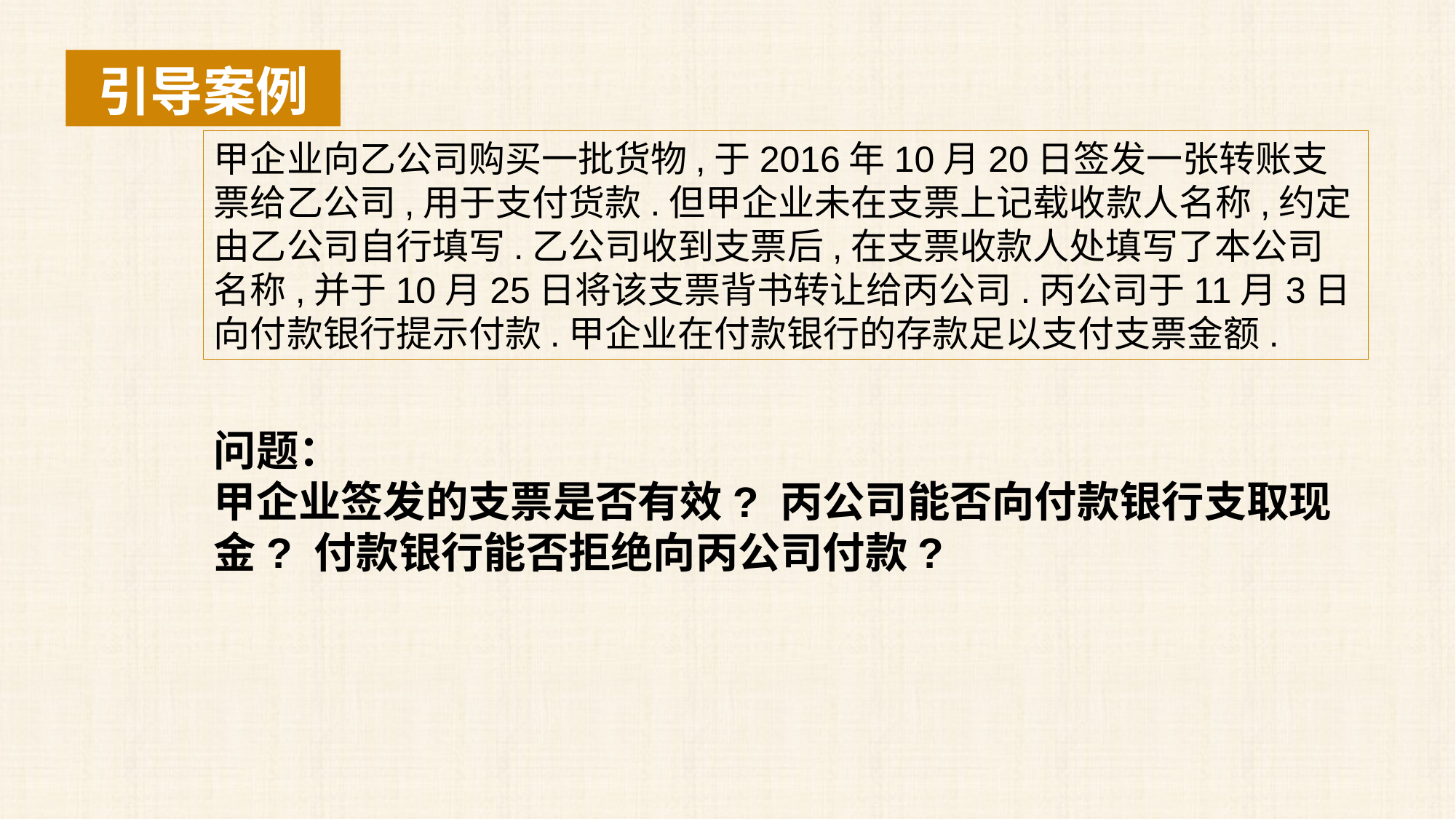

引导案例
甲企业向乙公司购买一批货物,于2016年10月20日签发一张转账支票给乙公司,用于支付货款.但甲企业未在支票上记载收款人名称,约定由乙公司自行填写.乙公司收到支票后,在支票收款人处填写了本公司名称,并于10月25日将该支票背书转让给丙公司.丙公司于11月3日向付款银行提示付款.甲企业在付款银行的存款足以支付支票金额.
问题：
甲企业签发的支票是否有效? 丙公司能否向付款银行支取现金? 付款银行能否拒绝向丙公司付款?